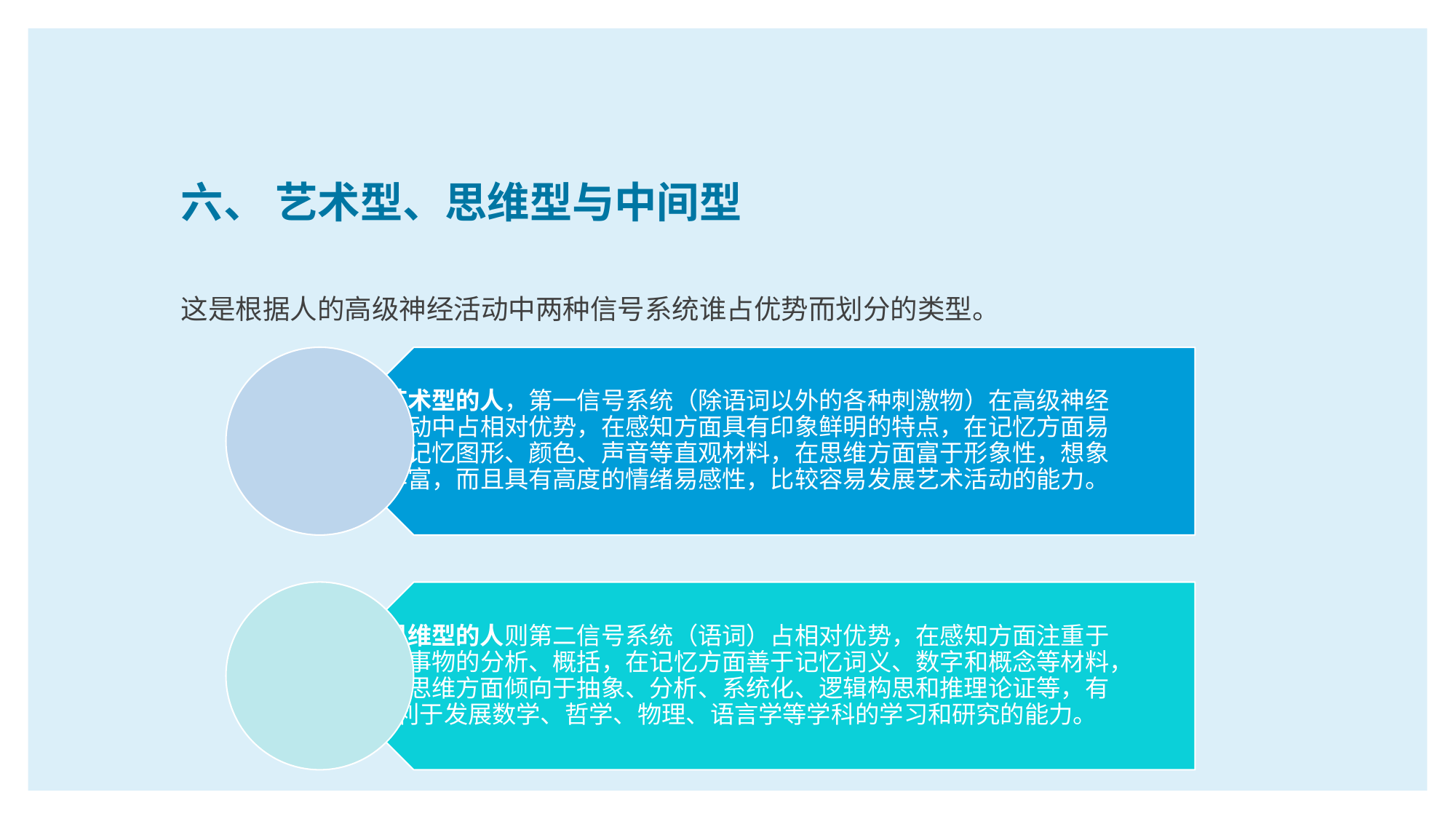

六、 艺术型、思维型与中间型

这是根据人的高级神经活动中两种信号系统谁占优势而划分的类型。
艺术型的人，第一信号系统（除语词以外的各种刺激物）在高级神经活动中占相对优势，在感知方面具有印象鲜明的特点，在记忆方面易于记忆图形、颜色、声音等直观材料，在思维方面富于形象性，想象丰富，而且具有高度的情绪易感性，比较容易发展艺术活动的能力。
思维型的人则第二信号系统（语词）占相对优势，在感知方面注重于对事物的分析、概括，在记忆方面善于记忆词义、数字和概念等材料，在思维方面倾向于抽象、分析、系统化、逻辑构思和推理论证等，有利于发展数学、哲学、物理、语言学等学科的学习和研究的能力。